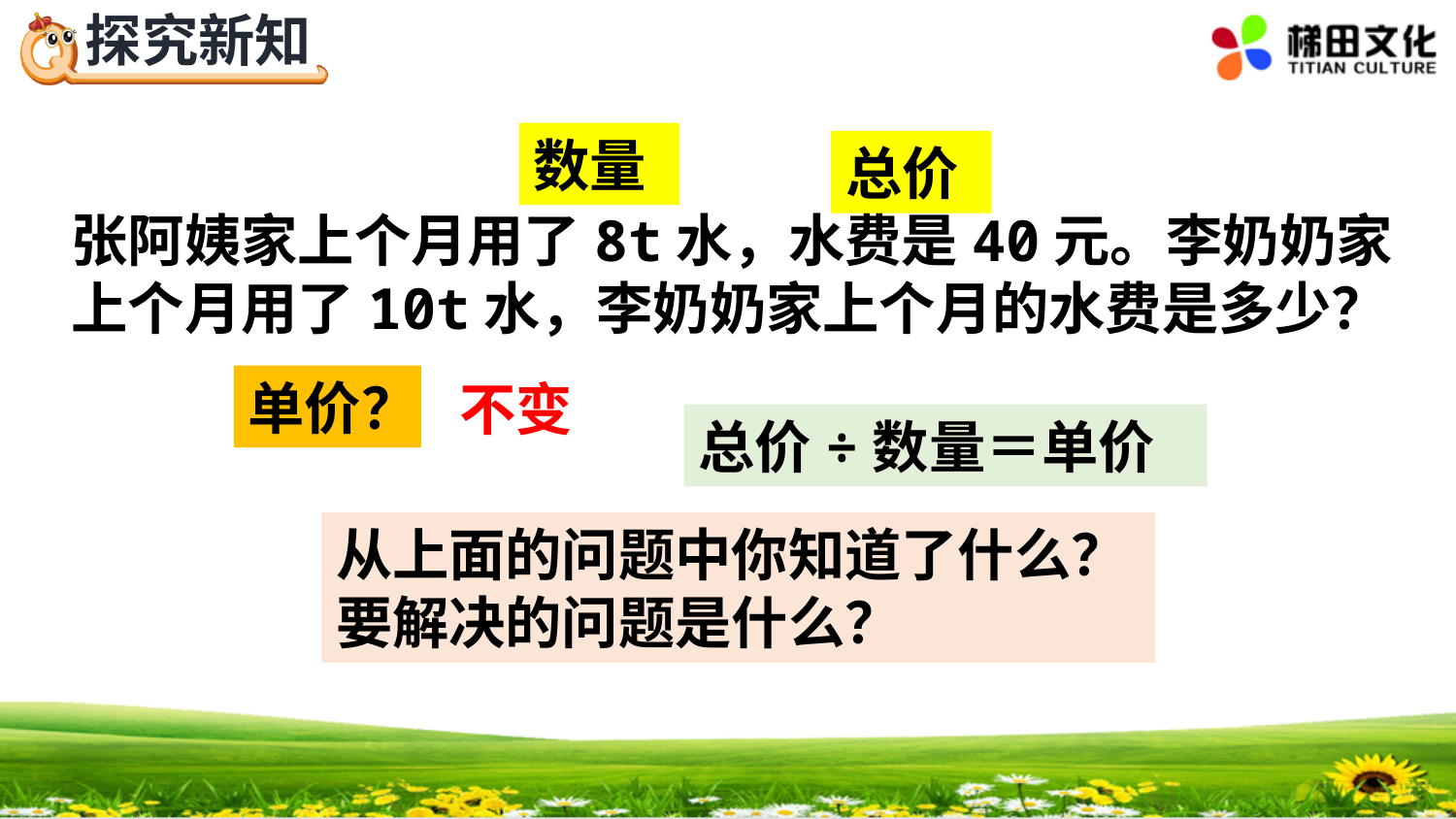

数量
总价
张阿姨家上个月用了8t水，水费是40元。李奶奶家上个月用了10t水，李奶奶家上个月的水费是多少？
单价？
不变
总价÷数量＝单价
从上面的问题中你知道了什么？要解决的问题是什么？